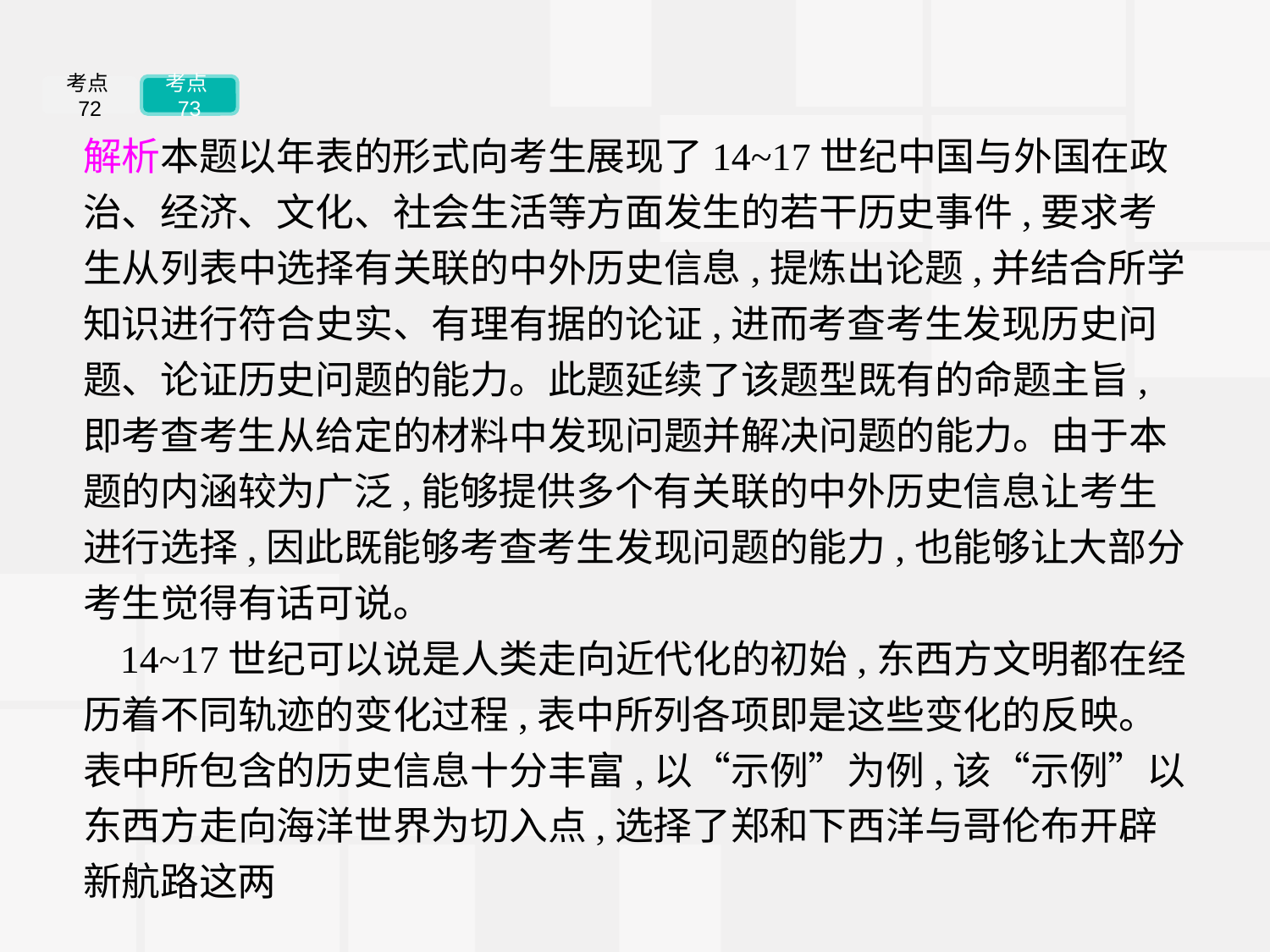

考点72
考点73
解析本题以年表的形式向考生展现了14~17世纪中国与外国在政治、经济、文化、社会生活等方面发生的若干历史事件,要求考生从列表中选择有关联的中外历史信息,提炼出论题,并结合所学知识进行符合史实、有理有据的论证,进而考查考生发现历史问题、论证历史问题的能力。此题延续了该题型既有的命题主旨,即考查考生从给定的材料中发现问题并解决问题的能力。由于本题的内涵较为广泛,能够提供多个有关联的中外历史信息让考生进行选择,因此既能够考查考生发现问题的能力,也能够让大部分考生觉得有话可说。
14~17世纪可以说是人类走向近代化的初始,东西方文明都在经历着不同轨迹的变化过程,表中所列各项即是这些变化的反映。表中所包含的历史信息十分丰富,以“示例”为例,该“示例”以东西方走向海洋世界为切入点,选择了郑和下西洋与哥伦布开辟新航路这两